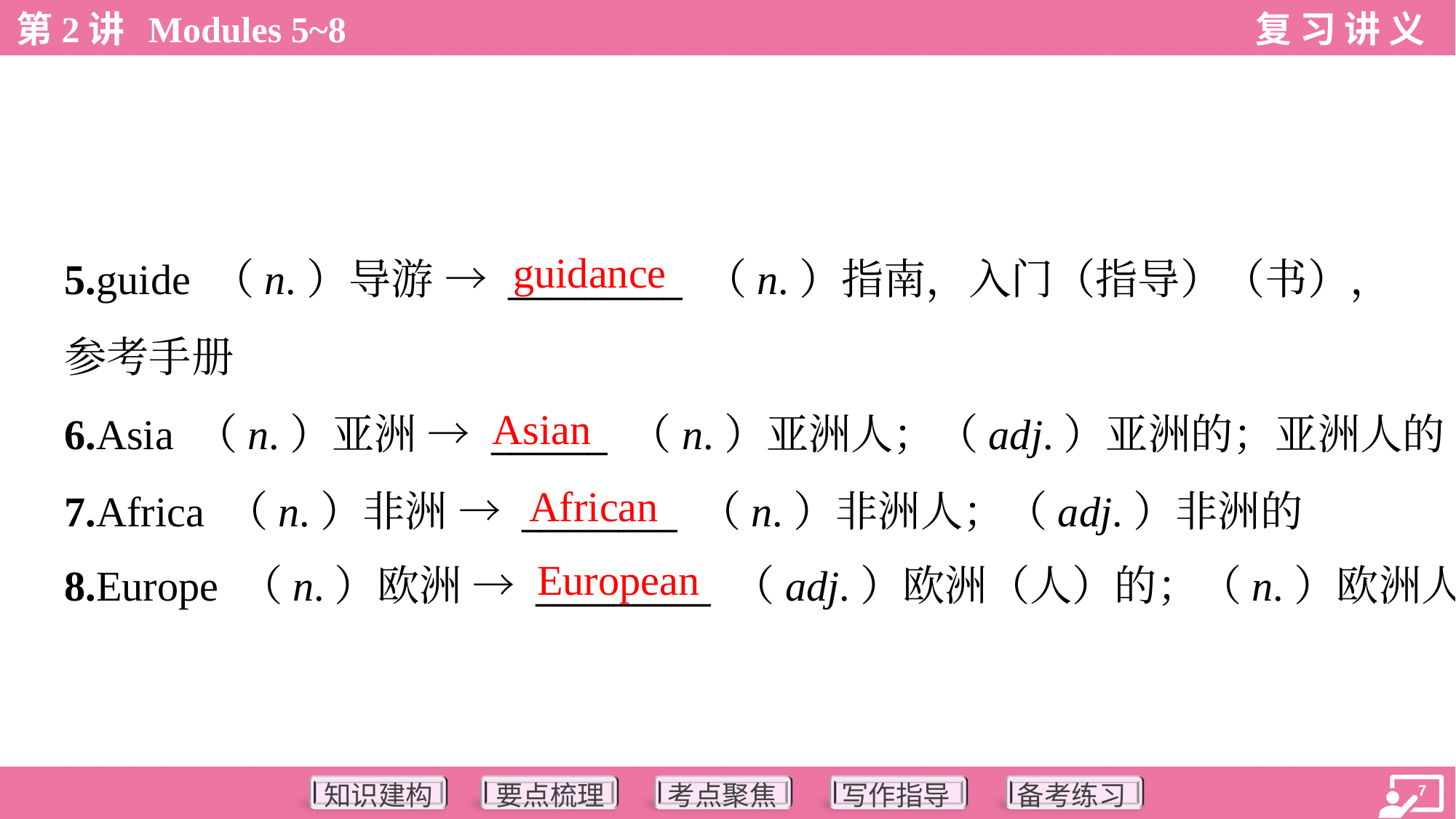

guidance
5.guide （n.）导游 → _________ （n.）指南，入门（指导）（书），
参考手册
6.Asia （n.）亚洲 → ______ （n.）亚洲人；（adj.）亚洲的；亚洲人的
7.Africa （n.）非洲 → ________ （n.）非洲人；（adj.）非洲的
8.Europe （n.）欧洲 → _________ （adj.）欧洲（人）的；（n.）欧洲人
Asian
African
European